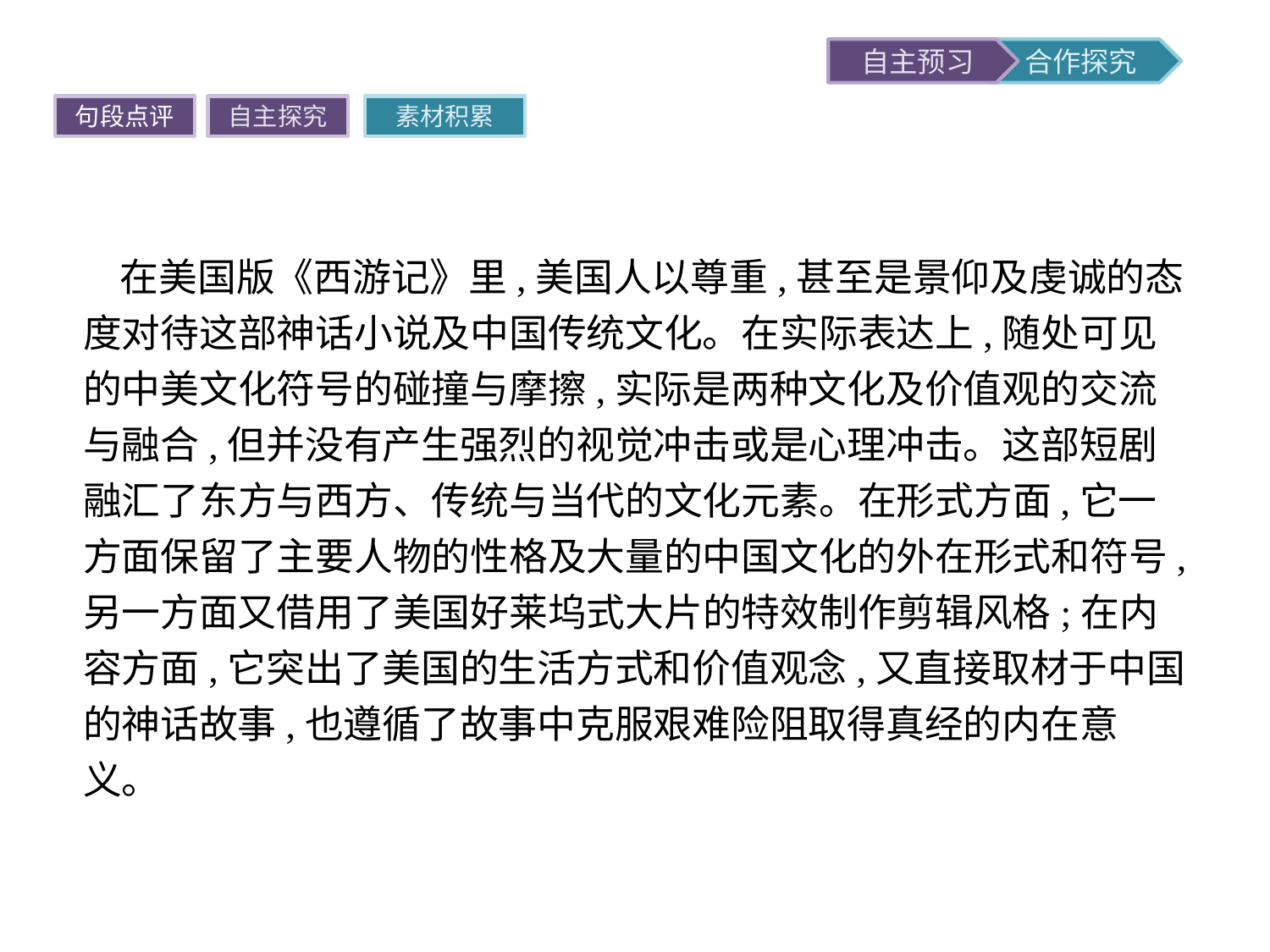

句段点评
自主探究
素材积累
在美国版《西游记》里,美国人以尊重,甚至是景仰及虔诚的态度对待这部神话小说及中国传统文化。在实际表达上,随处可见的中美文化符号的碰撞与摩擦,实际是两种文化及价值观的交流与融合,但并没有产生强烈的视觉冲击或是心理冲击。这部短剧融汇了东方与西方、传统与当代的文化元素。在形式方面,它一方面保留了主要人物的性格及大量的中国文化的外在形式和符号,另一方面又借用了美国好莱坞式大片的特效制作剪辑风格;在内容方面,它突出了美国的生活方式和价值观念,又直接取材于中国的神话故事,也遵循了故事中克服艰难险阻取得真经的内在意义。